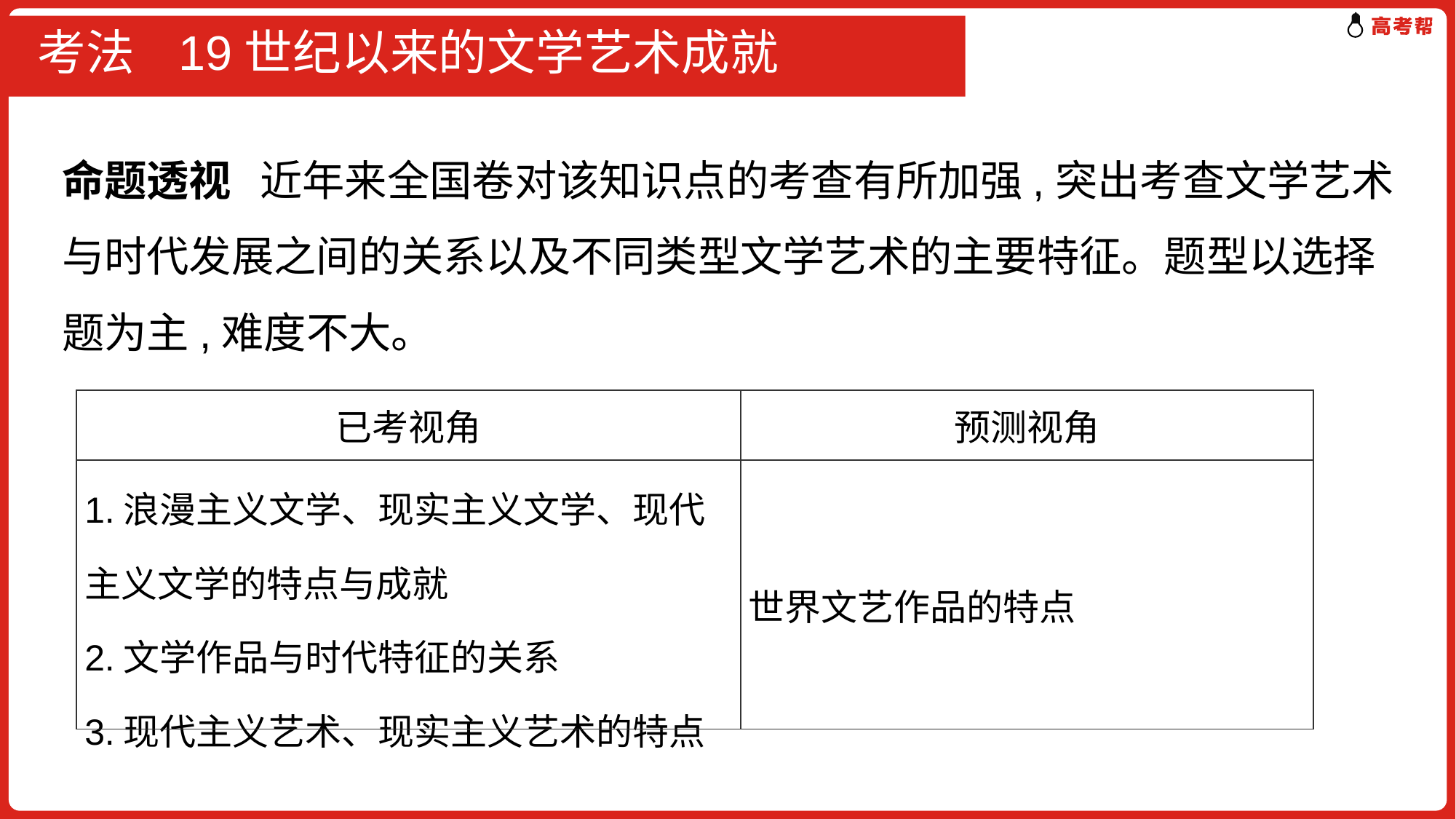

# 考法   19世纪以来的文学艺术成就
命题透视   近年来全国卷对该知识点的考查有所加强,突出考查文学艺术与时代发展之间的关系以及不同类型文学艺术的主要特征。题型以选择题为主,难度不大。
| 已考视角 | 预测视角 |
| --- | --- |
| 1.浪漫主义文学、现实主义文学、现代主义文学的特点与成就 2.文学作品与时代特征的关系 3.现代主义艺术、现实主义艺术的特点 | 世界文艺作品的特点 |